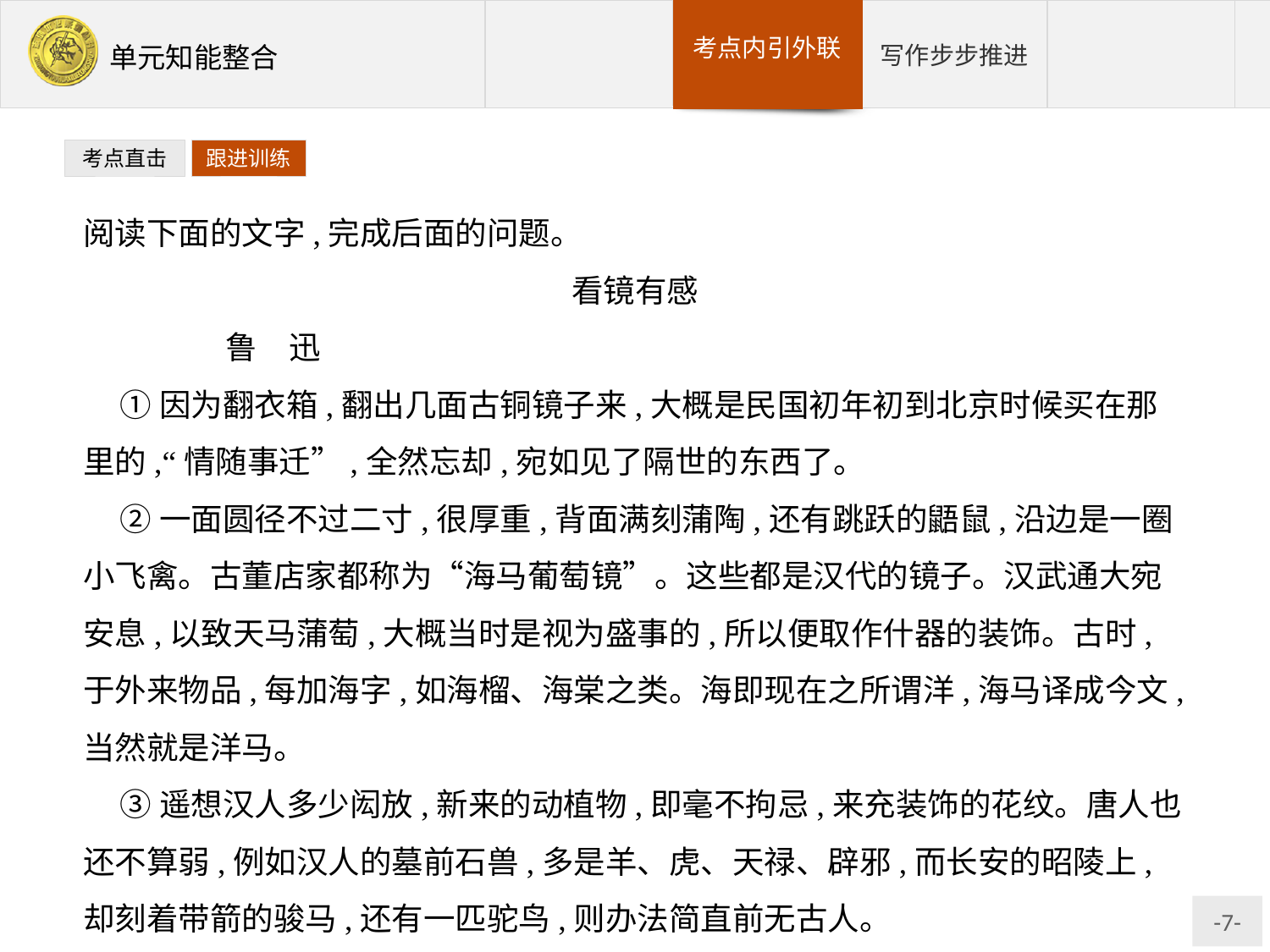

考点直击
跟进训练
阅读下面的文字,完成后面的问题。
看镜有感
	鲁　迅
①因为翻衣箱,翻出几面古铜镜子来,大概是民国初年初到北京时候买在那里的,“情随事迁”,全然忘却,宛如见了隔世的东西了。
②一面圆径不过二寸,很厚重,背面满刻蒲陶,还有跳跃的鼯鼠,沿边是一圈小飞禽。古董店家都称为“海马葡萄镜”。这些都是汉代的镜子。汉武通大宛安息,以致天马蒲萄,大概当时是视为盛事的,所以便取作什器的装饰。古时,于外来物品,每加海字,如海榴、海棠之类。海即现在之所谓洋,海马译成今文,当然就是洋马。
③遥想汉人多少闳放,新来的动植物,即毫不拘忌,来充装饰的花纹。唐人也还不算弱,例如汉人的墓前石兽,多是羊、虎、天禄、辟邪,而长安的昭陵上,却刻着带箭的骏马,还有一匹驼鸟,则办法简直前无古人。